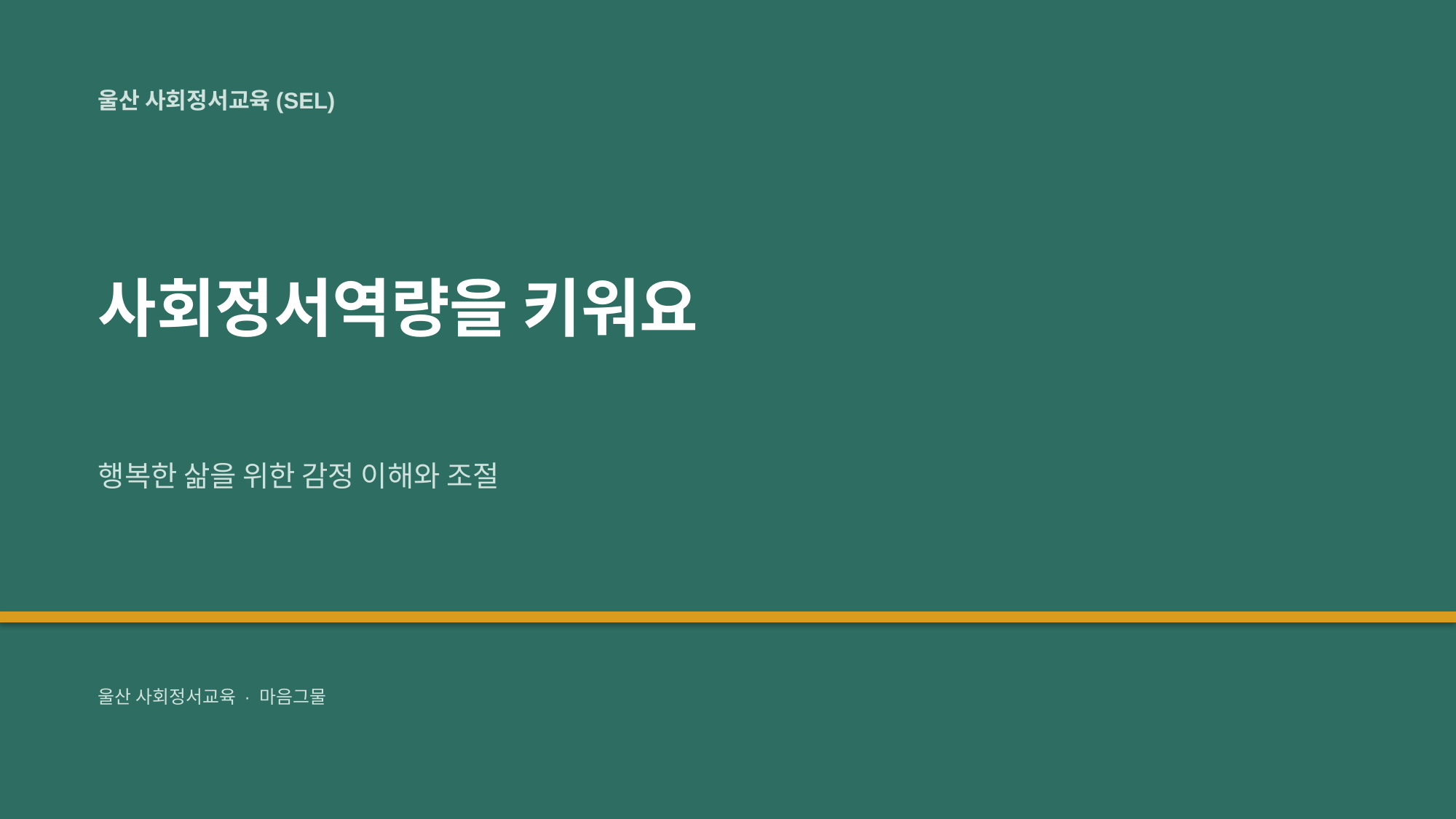

울산 사회정서교육(SEL)
사회정서역량을 키워요
행복한 삶을 위한 감정 이해와 조절

울산 사회정서교육 · 마음그물